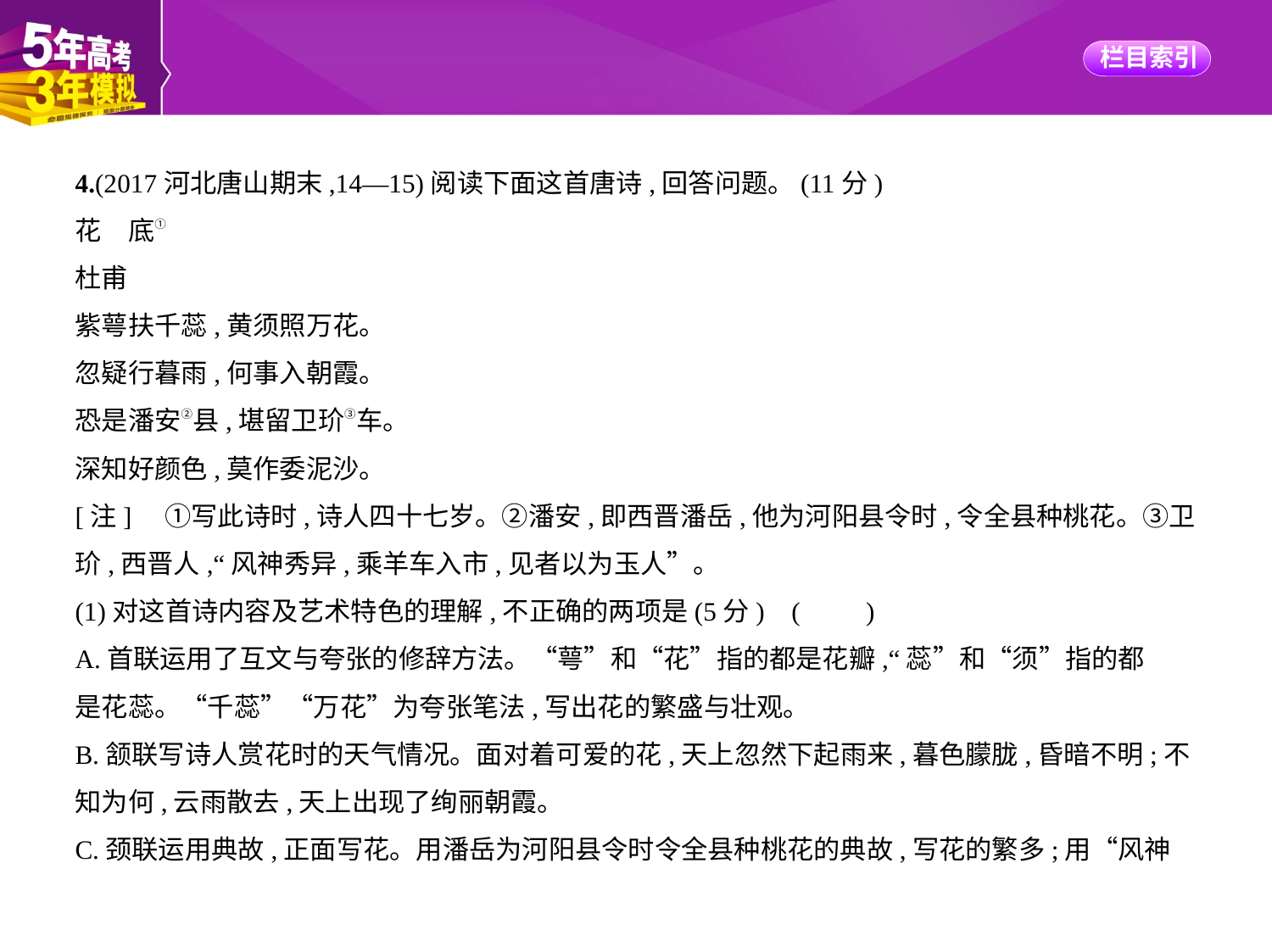

4.(2017河北唐山期末,14—15)阅读下面这首唐诗,回答问题。(11分)
花　底①
杜甫
紫萼扶千蕊,黄须照万花。
忽疑行暮雨,何事入朝霞。
恐是潘安②县,堪留卫玠③车。
深知好颜色,莫作委泥沙。
[注]　①写此诗时,诗人四十七岁。②潘安,即西晋潘岳,他为河阳县令时,令全县种桃花。③卫
玠,西晋人,“风神秀异,乘羊车入市,见者以为玉人”。
(1)对这首诗内容及艺术特色的理解,不正确的两项是(5分) (　　)
A.首联运用了互文与夸张的修辞方法。“萼”和“花”指的都是花瓣,“蕊”和“须”指的都
是花蕊。“千蕊”“万花”为夸张笔法,写出花的繁盛与壮观。
B.颔联写诗人赏花时的天气情况。面对着可爱的花,天上忽然下起雨来,暮色朦胧,昏暗不明;不
知为何,云雨散去,天上出现了绚丽朝霞。
C.颈联运用典故,正面写花。用潘岳为河阳县令时令全县种桃花的典故,写花的繁多;用“风神